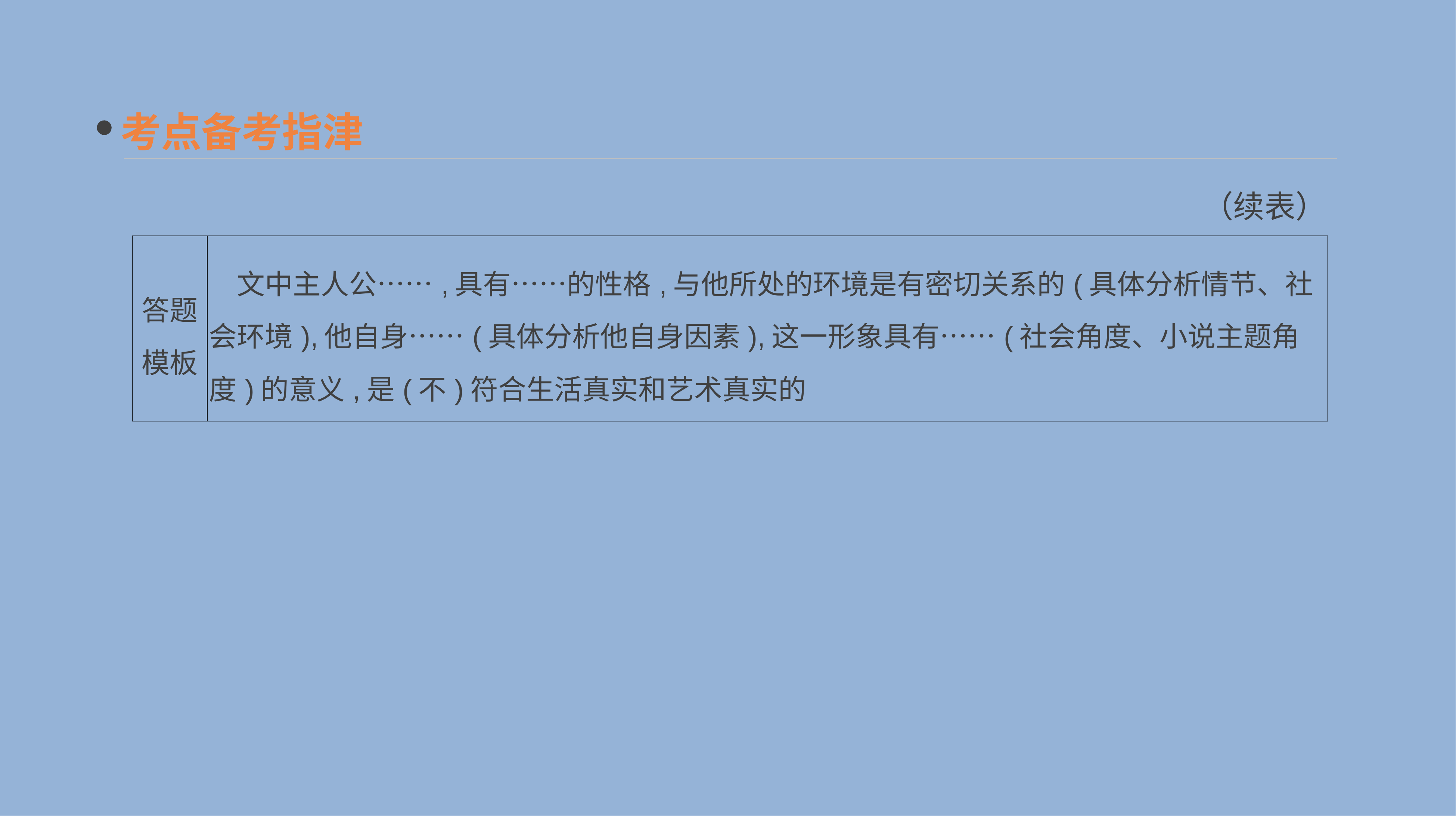

考点备考指津

（续表）
| 答题 模板 | 文中主人公……,具有……的性格,与他所处的环境是有密切关系的(具体分析情节、社会环境),他自身……(具体分析他自身因素),这一形象具有……(社会角度、小说主题角度)的意义,是(不)符合生活真实和艺术真实的 |
| --- | --- |